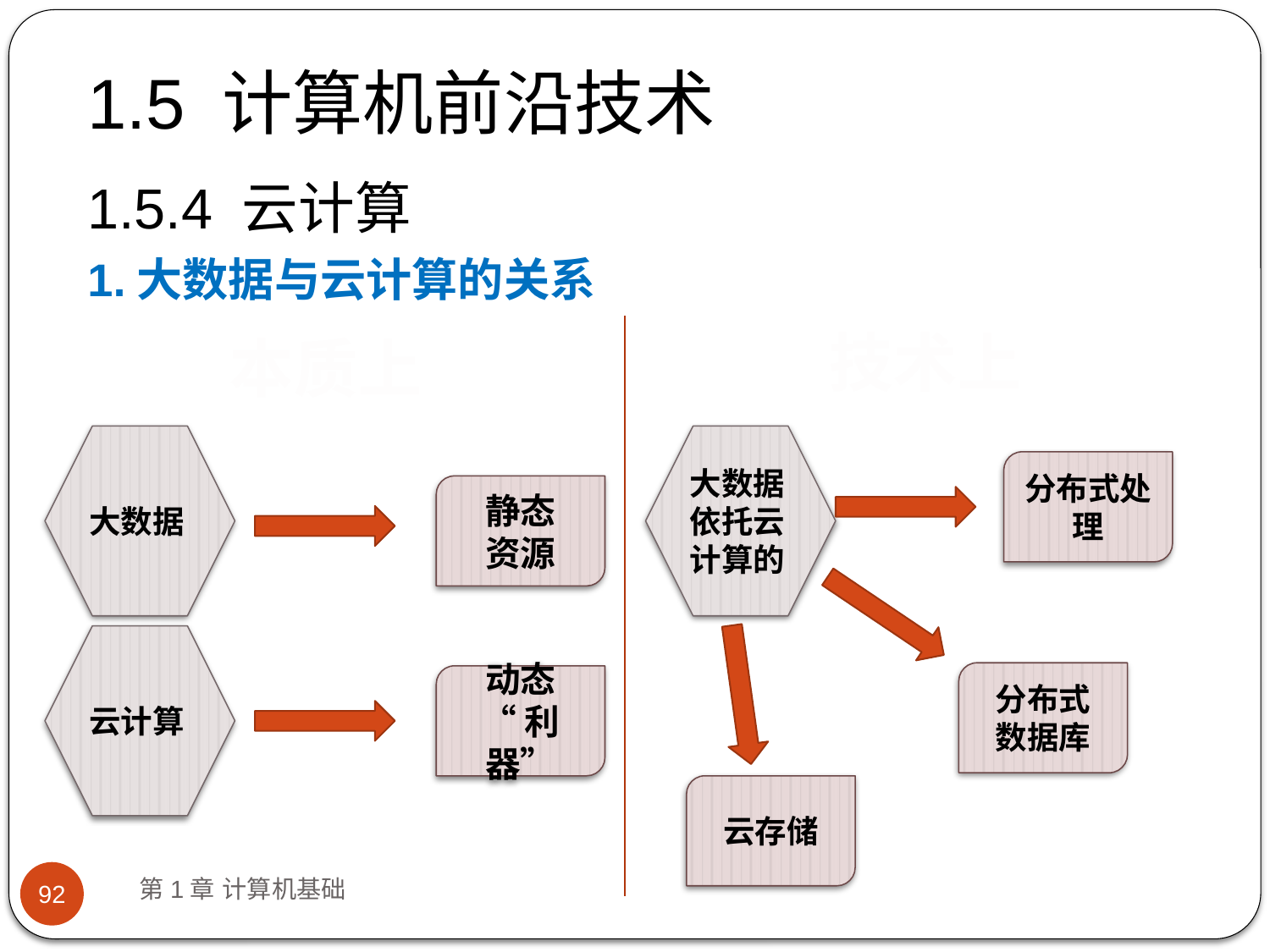

# 1.5 计算机前沿技术
1.5.4 云计算
1.大数据与云计算的关系
技术上
本质上
大数据
大数据
依托云计算的
分布式处理
静态
资源

云计算
分布式
数据库
动态
“利器”

云存储
第1章 计算机基础
92